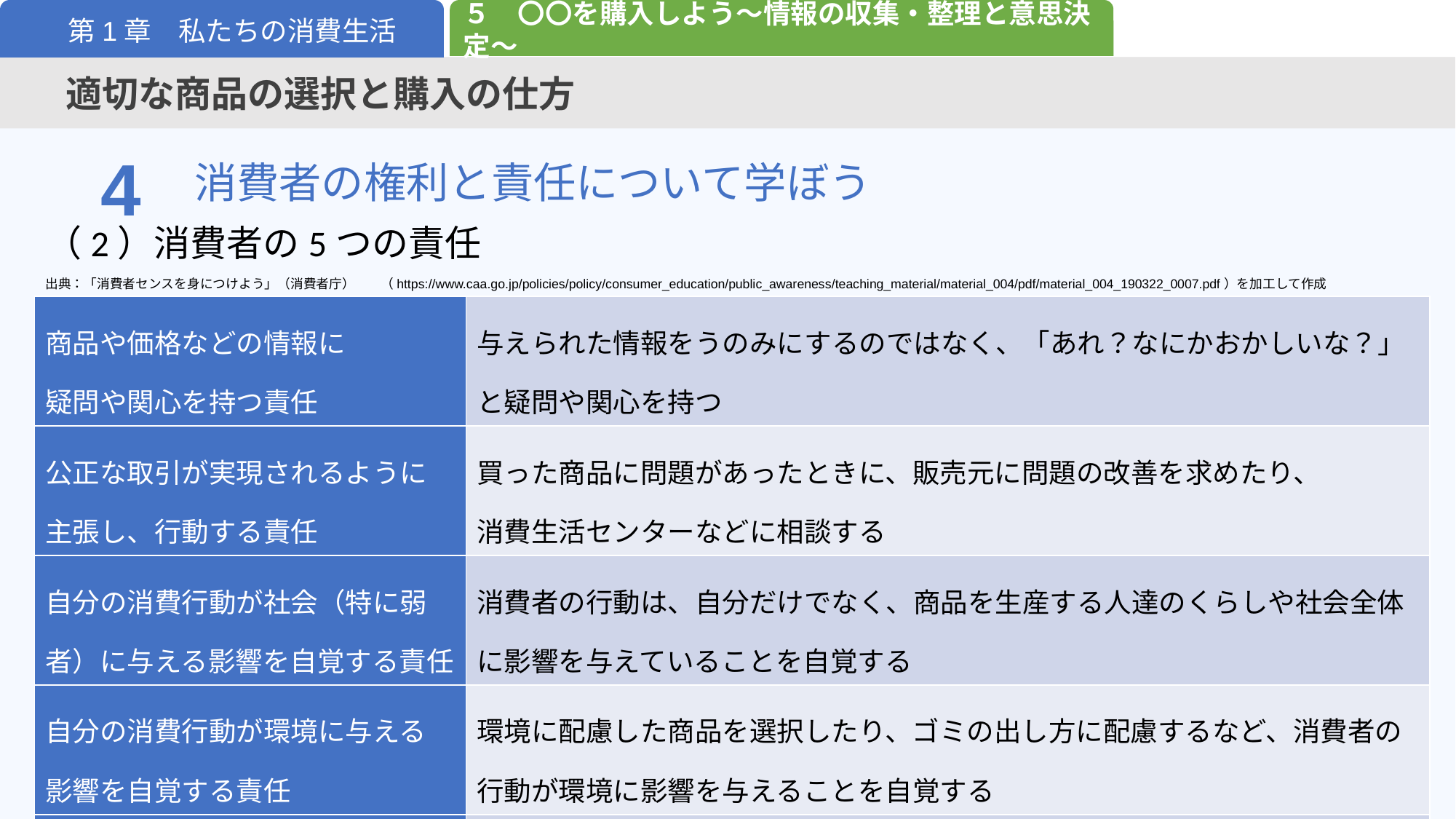

５　〇〇を購入しよう～情報の収集・整理と意思決定～
第1章　私たちの消費生活
適切な商品の選択と購入の仕方
4
消費者の権利と責任について学ぼう
（2）消費者の5つの責任
出典：「消費者センスを身につけよう」（消費者庁）​　　（https://www.caa.go.jp/policies/policy/consumer_education/public_awareness/teaching_material/material_004/pdf/material_004_190322_0007.pdf）を加工して作成​
| 商品や価格などの情報に 疑問や関心を持つ責任 | 与えられた情報をうのみにするのではなく、「あれ？なにかおかしいな？」と疑問や関心を持つ |
| --- | --- |
| 公正な取引が実現されるように 主張し、行動する責任 | 買った商品に問題があったときに、販売元に問題の改善を求めたり、 消費生活センターなどに相談する |
| 自分の消費行動が社会（特に弱者）に与える影響を自覚する責任 | 消費者の行動は、自分だけでなく、商品を生産する人達のくらしや社会全体に影響を与えていることを自覚する |
| 自分の消費行動が環境に与える 影響を自覚する責任 | 環境に配慮した商品を選択したり、ゴミの出し方に配慮するなど、消費者の 行動が環境に影響を与えることを自覚する |
| 消費者として団結し、連帯する責任 | トラブル解決のために、被害にあった人が一緒になって問題に立ち向かう |